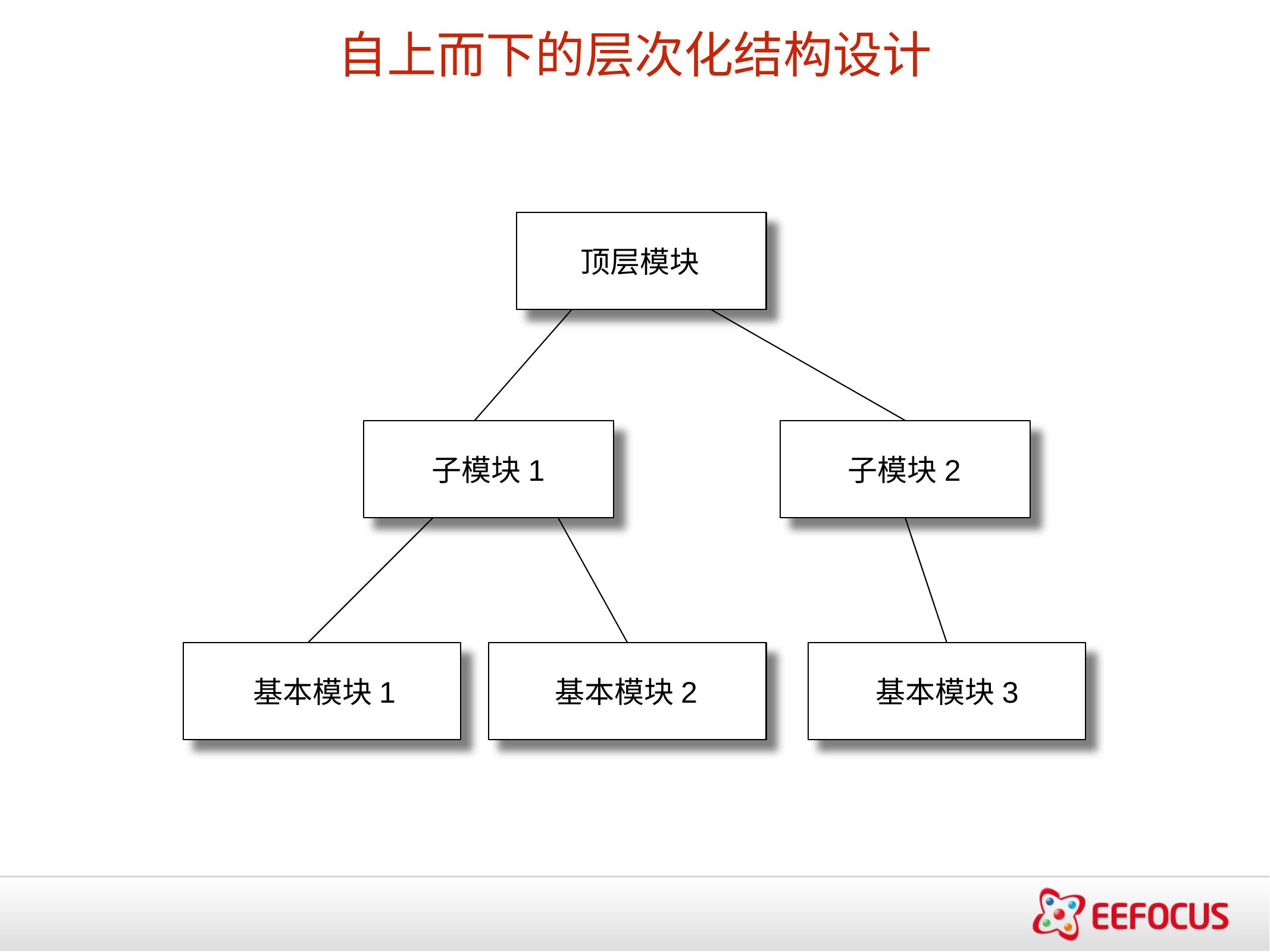

自上而下的层次化结构设计

顶层模块

子模块1

子模块2

基本模块1

基本模块2

基本模块3